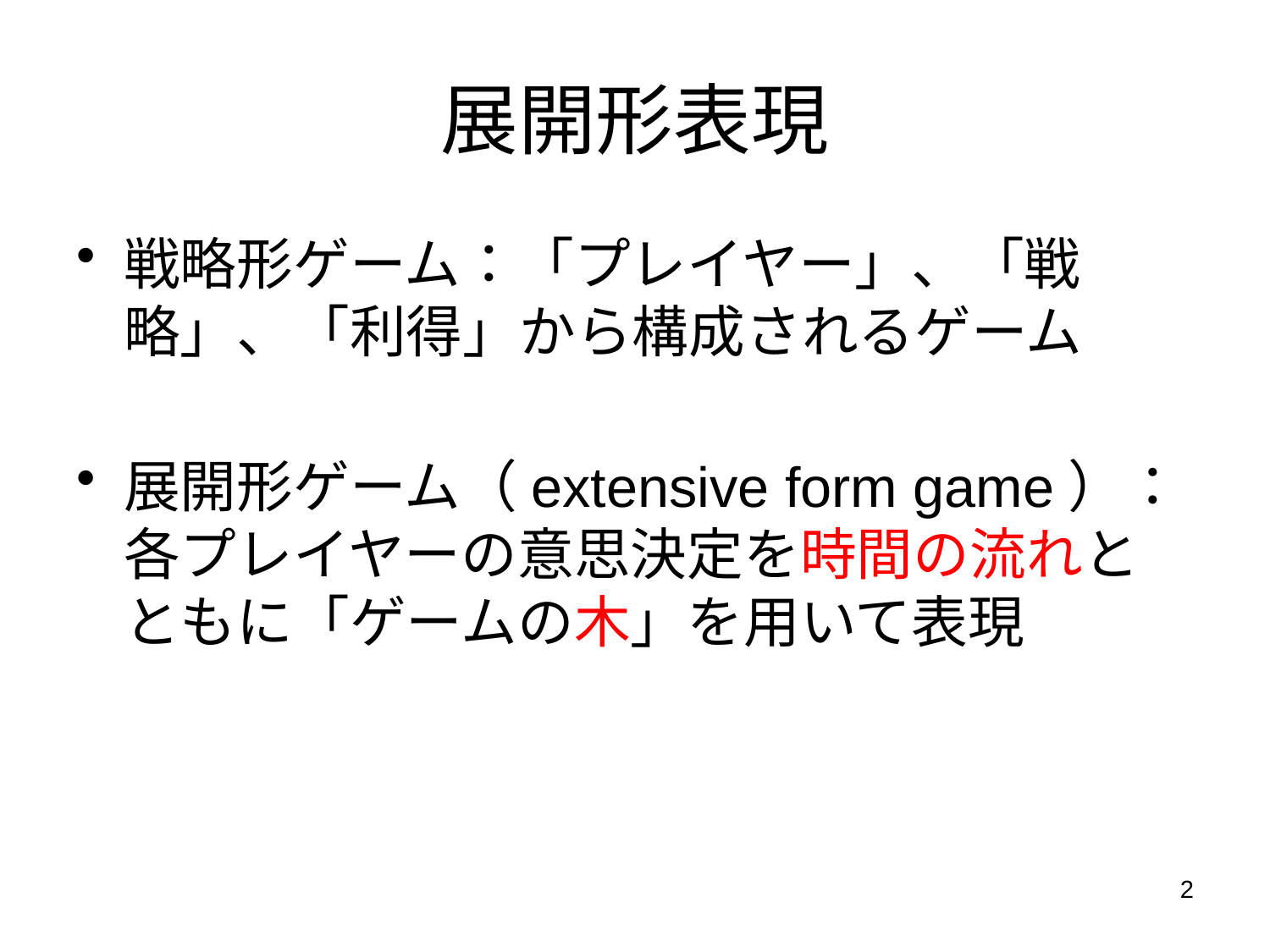

# 展開形表現
戦略形ゲーム：「プレイヤー」、「戦略」、「利得」から構成されるゲーム

展開形ゲーム（extensive form game）：各プレイヤーの意思決定を時間の流れとともに「ゲームの木」を用いて表現
2